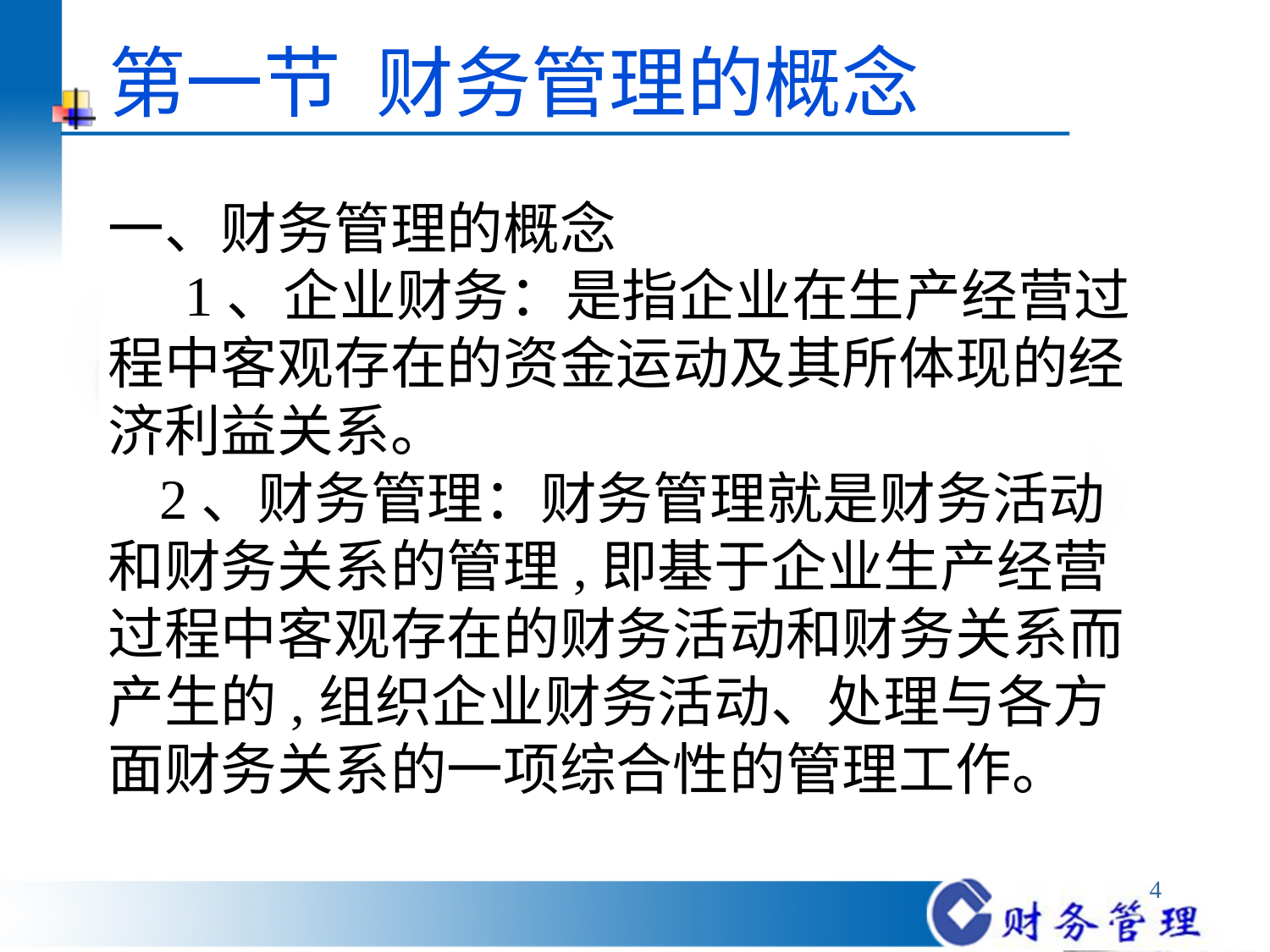

# 第一节  财务管理的概念
一、财务管理的概念
     1、企业财务：是指企业在生产经营过程中客观存在的资金运动及其所体现的经济利益关系。
   2、财务管理：财务管理就是财务活动和财务关系的管理,即基于企业生产经营过程中客观存在的财务活动和财务关系而产生的,组织企业财务活动、处理与各方面财务关系的一项综合性的管理工作。

4